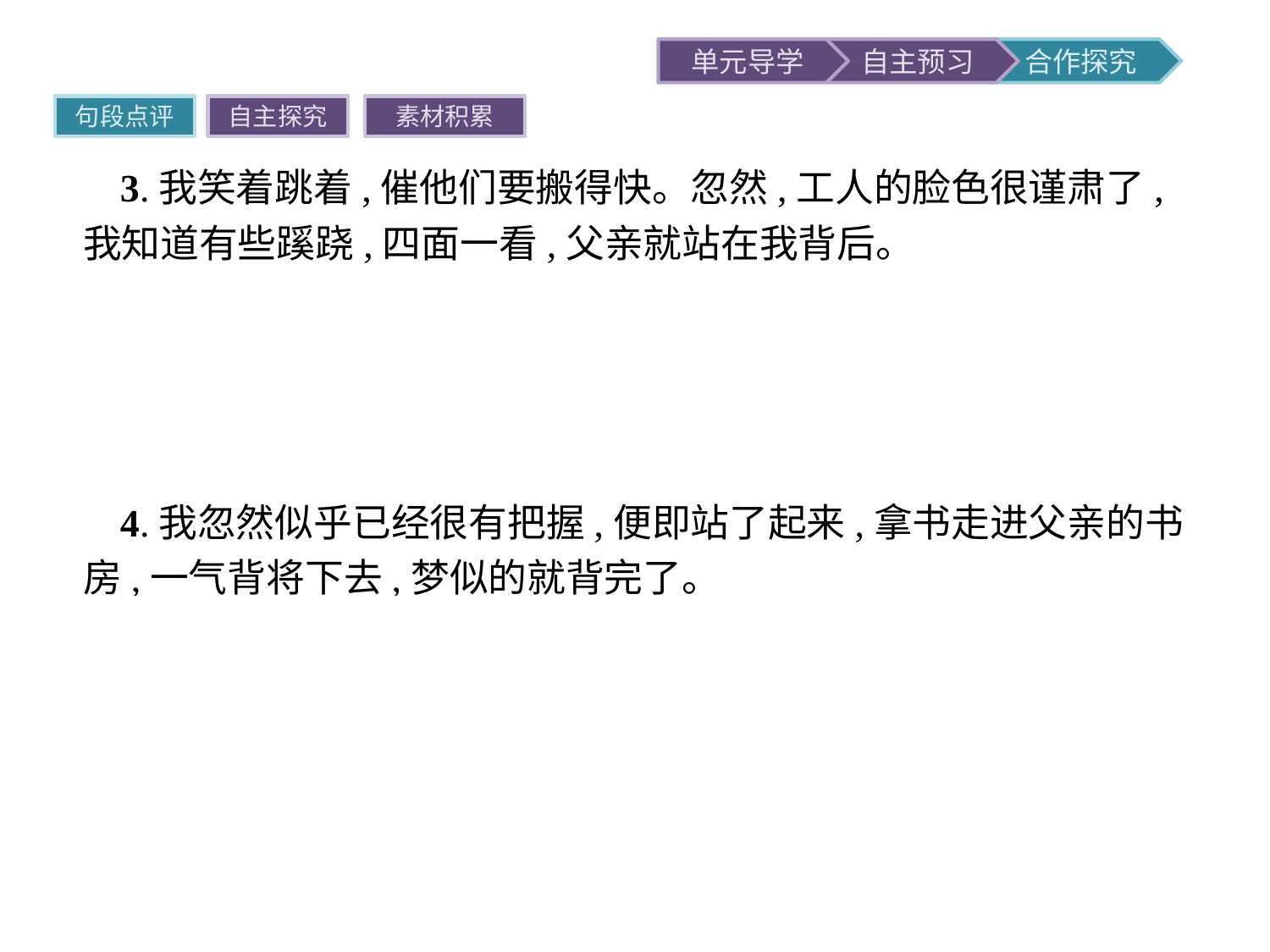

句段点评
自主探究
素材积累
3.我笑着跳着,催他们要搬得快。忽然,工人的脸色很谨肃了,我知道有些蹊跷,四面一看,父亲就站在我背后。
点评“笑”“跳”“催”,一系列的表情动作,展现了“我”的兴奋之情,因为自己很快就要看到向往已久的五猖会了。这也为后面父亲的出现,强迫自己在“关键时刻”背书,兴奋之情的减退等情节的展开埋下了伏笔。
4.我忽然似乎已经很有把握,便即站了起来,拿书走进父亲的书房,一气背将下去,梦似的就背完了。
点评在大家默默地静候中,“我”的记忆力大增,很是拗口的、无聊的文字竟然背过了。这是为了完成父亲布置的任务,更是为去看五猖会争取时间。但“梦似的就背完了”说明自己背书是出于无奈,表现了当时封建教育的内容和方法对儿童身心健康的巨大伤害,含蓄地表达了对父亲教育方式的否定。